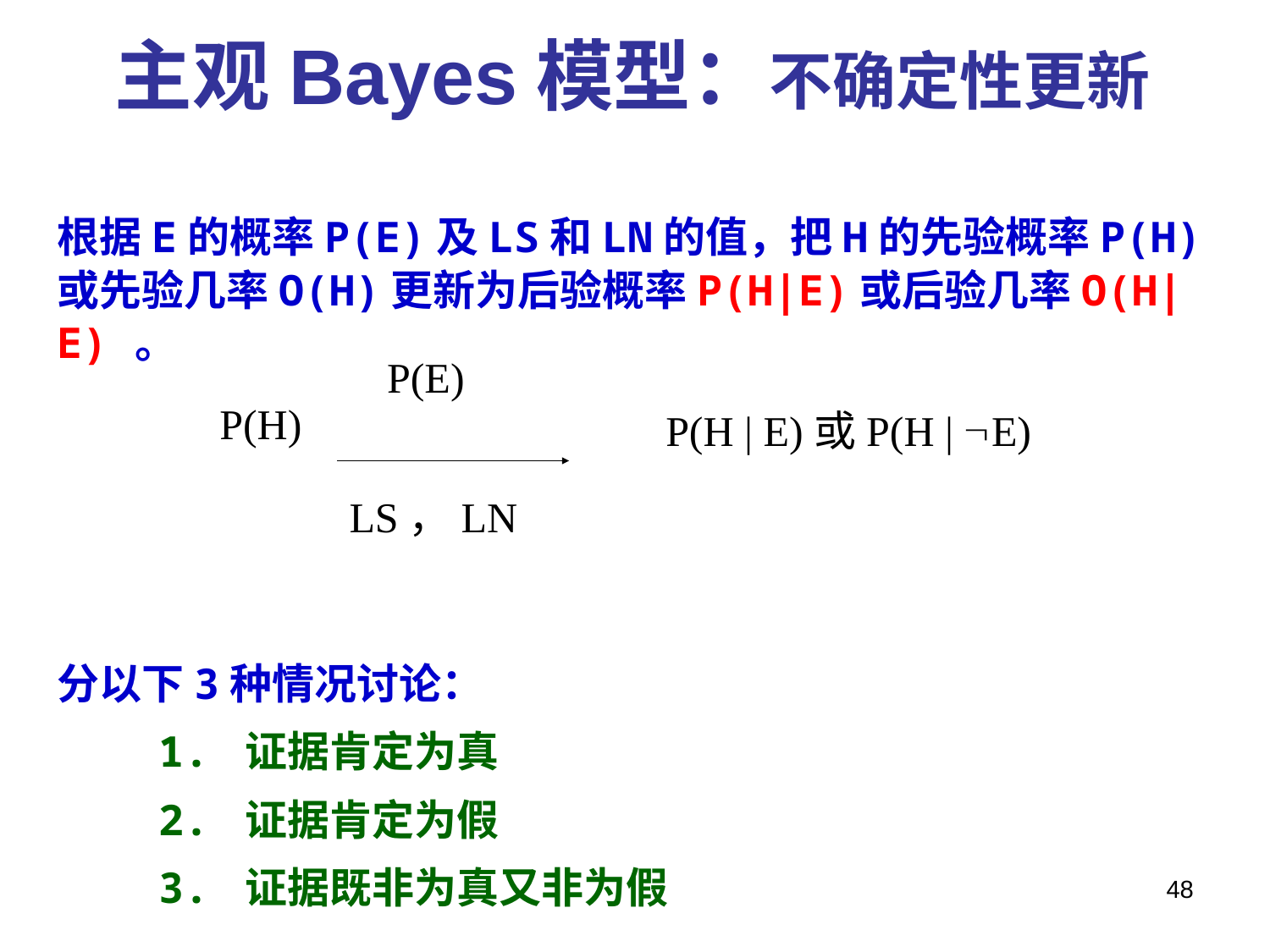

主观Bayes模型：不确定性更新
根据E的概率P(E)及LS和LN的值，把H的先验概率P(H)或先验几率O(H)更新为后验概率P(H|E)或后验几率O(H|E) 。

分以下3种情况讨论：
    1. 证据肯定为真
    2. 证据肯定为假
    3. 证据既非为真又非为假

P(E)
P(H)
P(H | E)或P(H | ¬E)

LS，LN

48